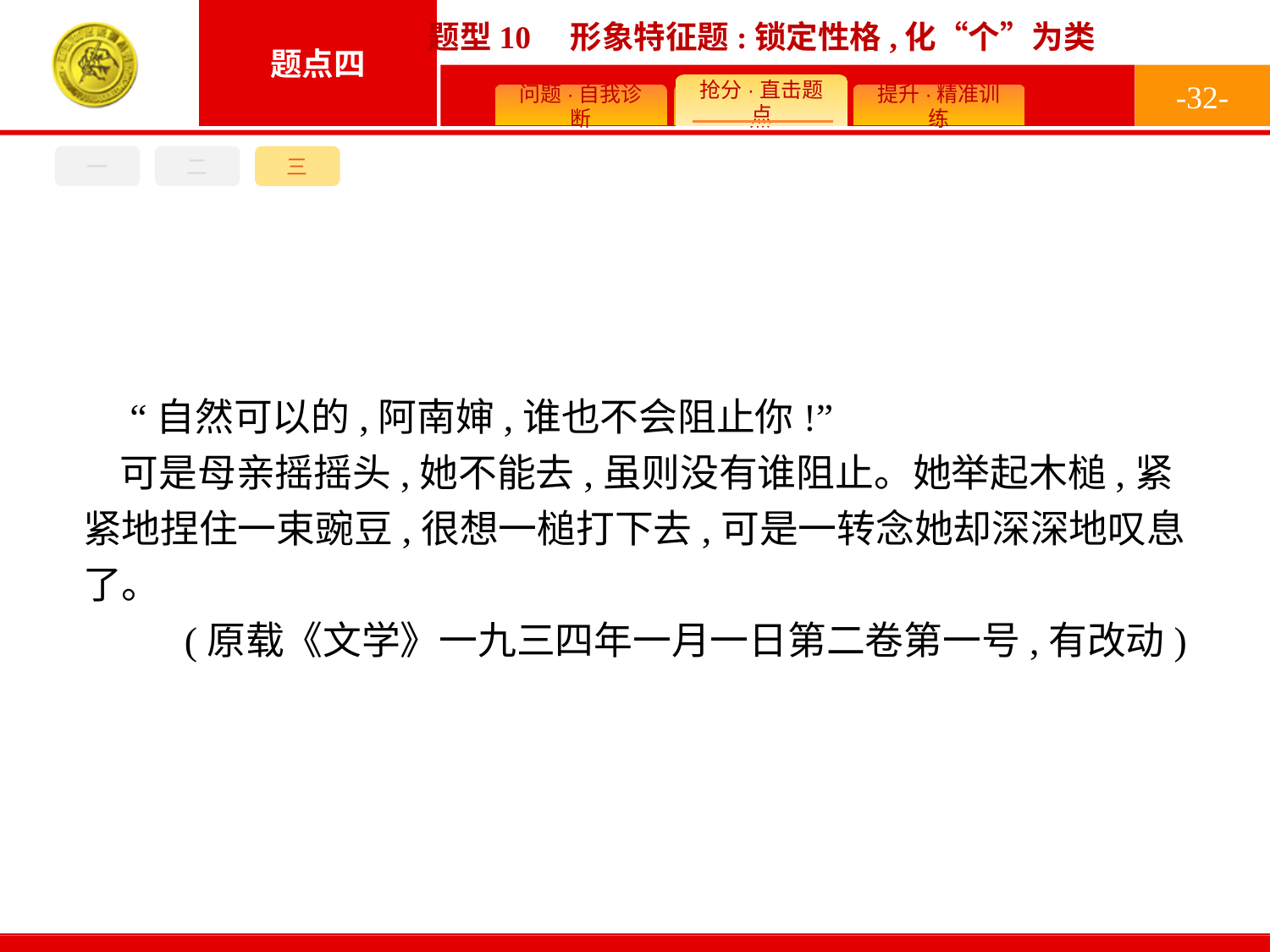

-32-
三
一
二
 “自然可以的,阿南婶,谁也不会阻止你!”
可是母亲摇摇头,她不能去,虽则没有谁阻止。她举起木槌,紧紧地捏住一束豌豆,很想一槌打下去,可是一转念她却深深地叹息了。
(原载《文学》一九三四年一月一日第二卷第一号,有改动)